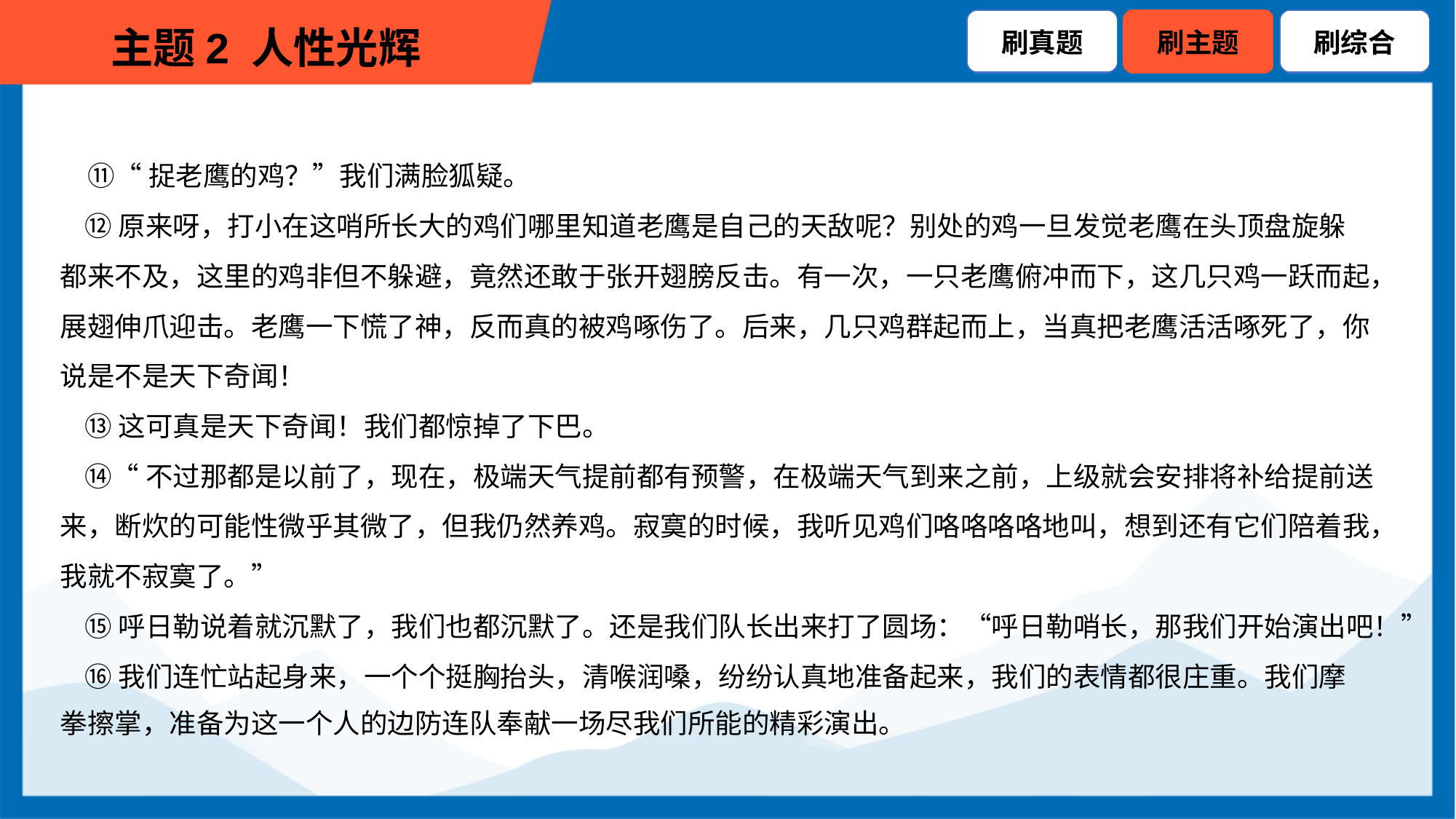

⑪“捉老鹰的鸡？”我们满脸狐疑。
    ⑫原来呀，打小在这哨所长大的鸡们哪里知道老鹰是自己的天敌呢？别处的鸡一旦发觉老鹰在头顶盘旋躲
都来不及，这里的鸡非但不躲避，竟然还敢于张开翅膀反击。有一次，一只老鹰俯冲而下，这几只鸡一跃而起，
展翅伸爪迎击。老鹰一下慌了神，反而真的被鸡啄伤了。后来，几只鸡群起而上，当真把老鹰活活啄死了，你
说是不是天下奇闻！
    ⑬这可真是天下奇闻！我们都惊掉了下巴。
    ⑭“不过那都是以前了，现在，极端天气提前都有预警，在极端天气到来之前，上级就会安排将补给提前送
来，断炊的可能性微乎其微了，但我仍然养鸡。寂寞的时候，我听见鸡们咯咯咯咯地叫，想到还有它们陪着我，
我就不寂寞了。”
    ⑮呼日勒说着就沉默了，我们也都沉默了。还是我们队长出来打了圆场：“呼日勒哨长，那我们开始演出吧！”
    ⑯我们连忙站起身来，一个个挺胸抬头，清喉润嗓，纷纷认真地准备起来，我们的表情都很庄重。我们摩
拳擦掌，准备为这一个人的边防连队奉献一场尽我们所能的精彩演出。